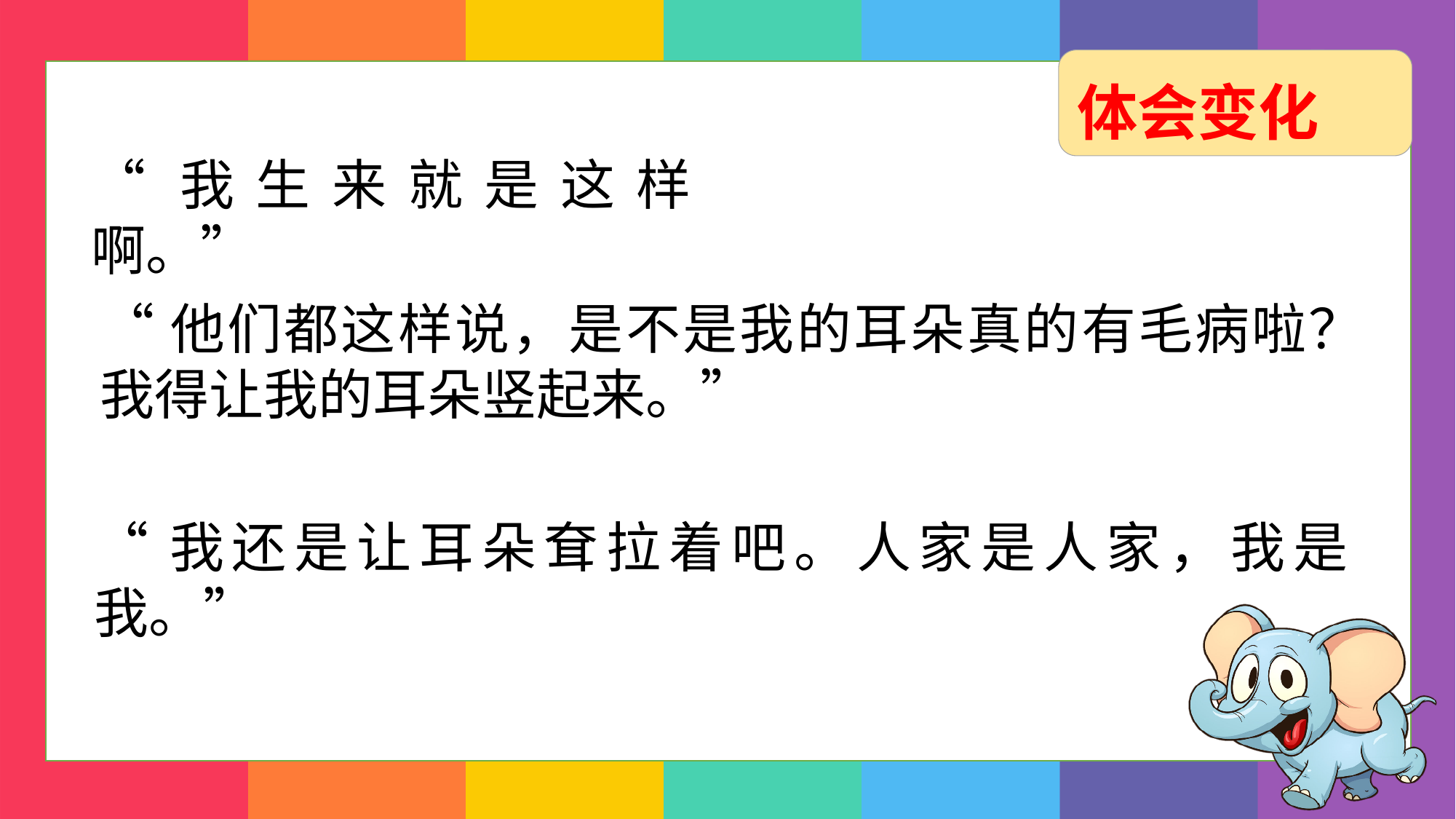

体会变化

“我生来就是这样啊。”
“他们都这样说，是不是我的耳朵真的有毛病啦？
我得让我的耳朵竖起来。”
“我还是让耳朵耷拉着吧。人家是人家，我是我。”